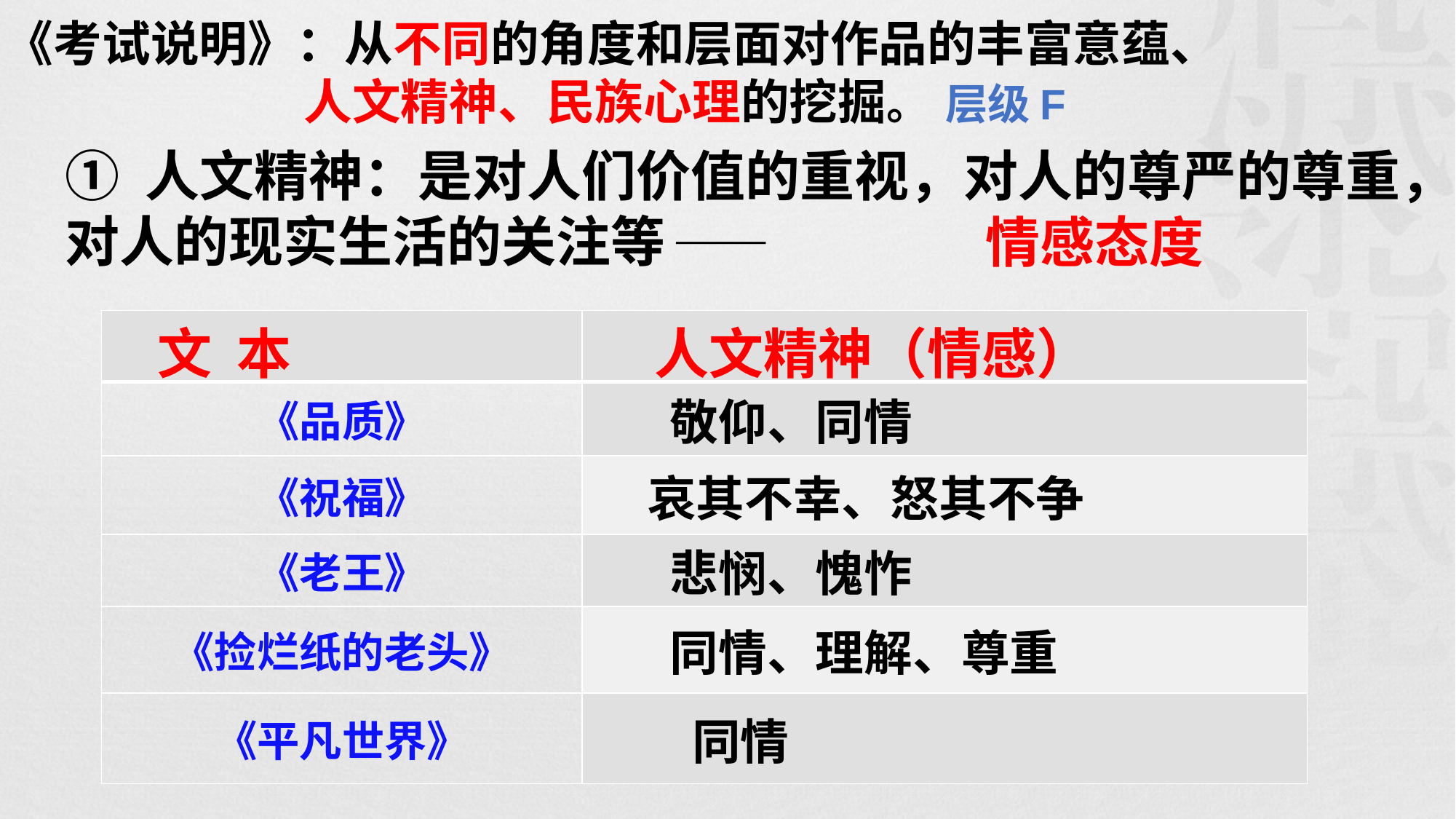

《考试说明》：从不同的角度和层面对作品的丰富意蕴、
                               人文精神、民族心理的挖掘。  层级F
① 人文精神：是对人们价值的重视，对人的尊严的尊重，对人的现实生活的关注等 ——
情感态度
| 文 本 | 人文精神（情感） |
| --- | --- |
| 《品质》 | 敬仰、同情 |
| 《祝福》 | 哀其不幸、怒其不争 |
| 《老王》 | 悲悯、愧怍 |
| 《捡烂纸的老头》 | 同情、理解、尊重 |
| 《平凡世界》 | 同情 |